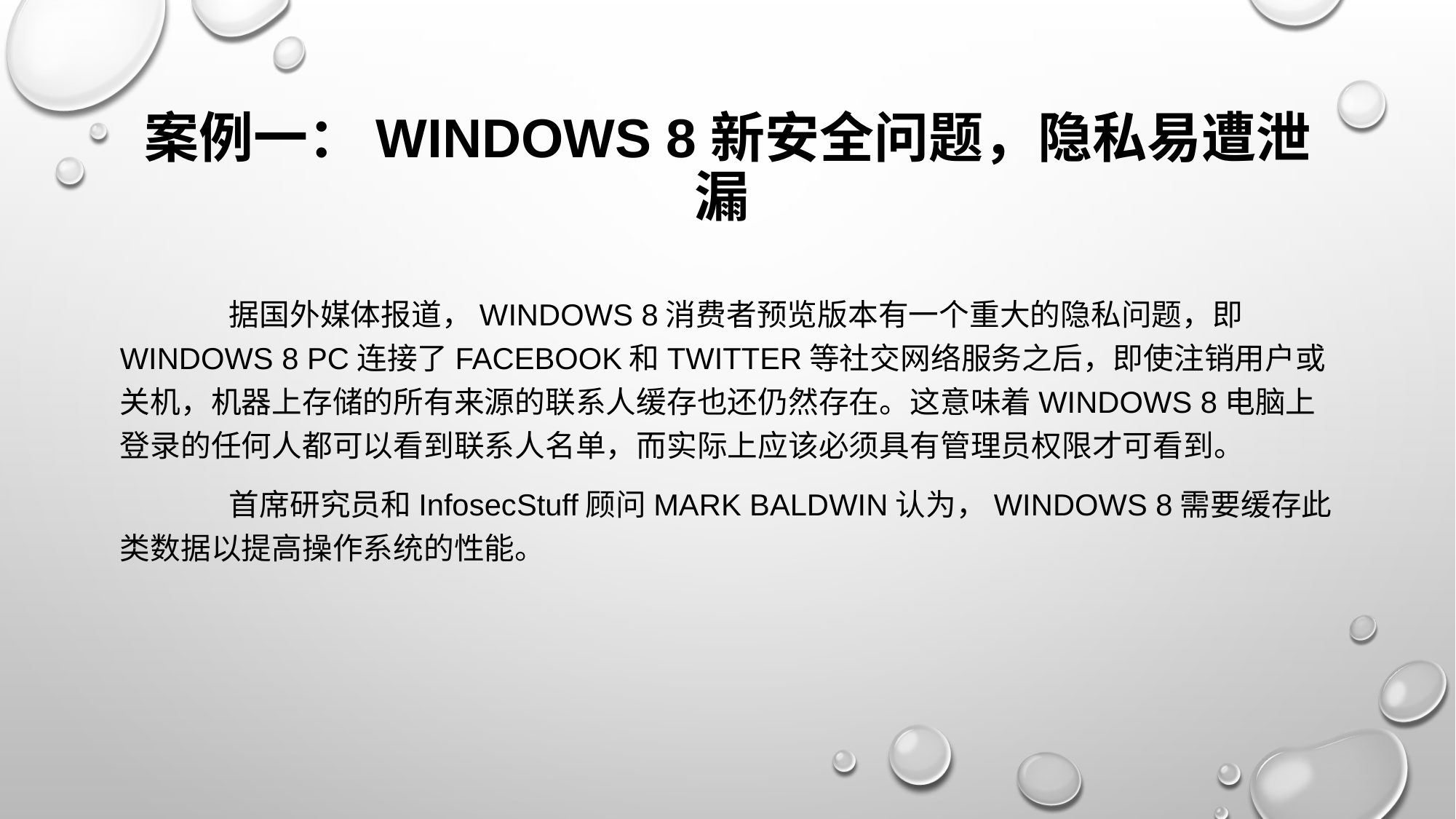

# 案例一：Windows 8新安全问题，隐私易遭泄漏
	据国外媒体报道，Windows 8消费者预览版本有一个重大的隐私问题，即Windows 8 PC连接了Facebook和Twitter等社交网络服务之后，即使注销用户或关机，机器上存储的所有来源的联系人缓存也还仍然存在。这意味着Windows 8电脑上登录的任何人都可以看到联系人名单，而实际上应该必须具有管理员权限才可看到。
	首席研究员和InfosecStuff顾问Mark Baldwin认为，Windows 8需要缓存此类数据以提高操作系统的性能。